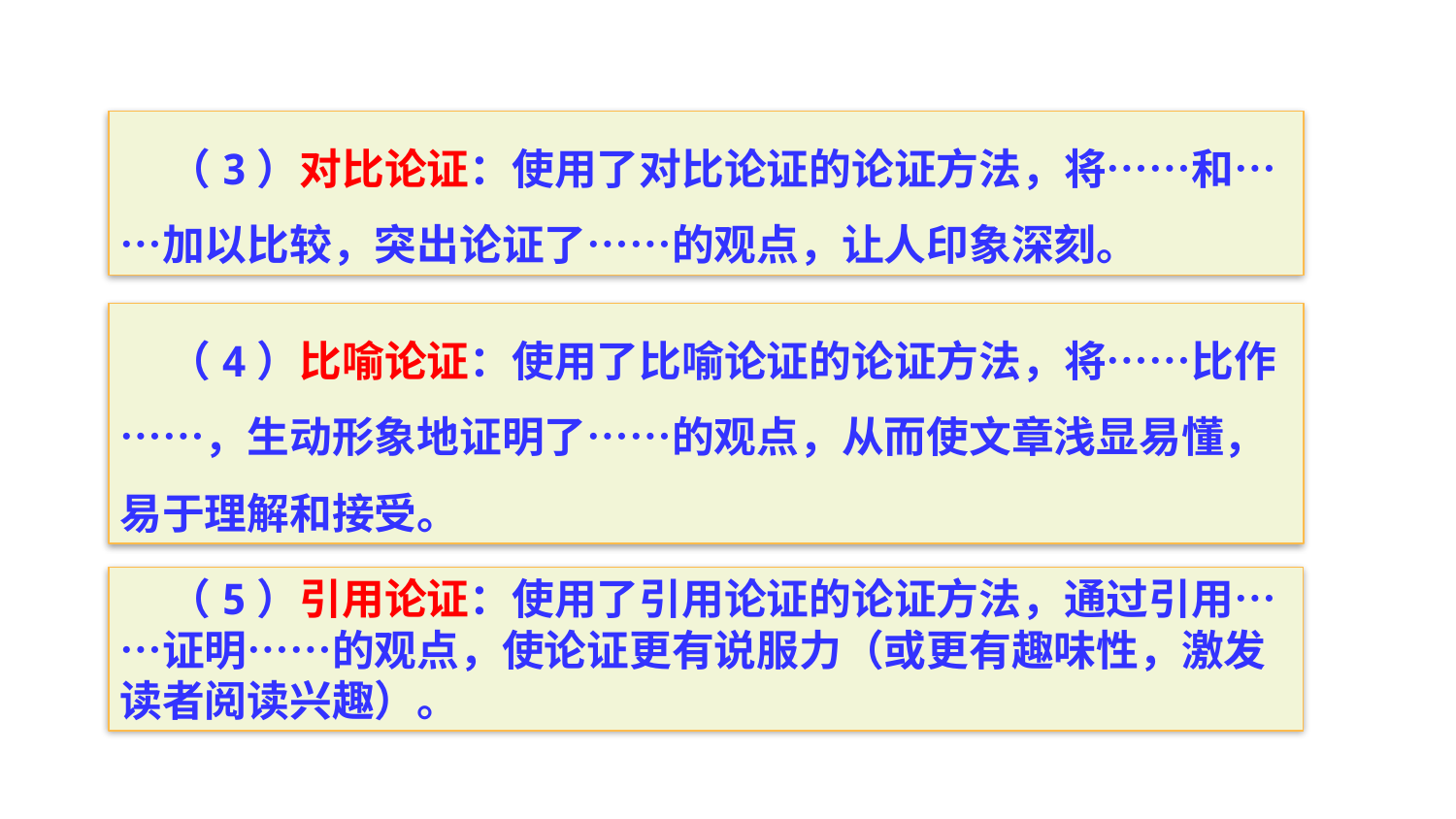

（3）对比论证：使用了对比论证的论证方法，将……和……加以比较，突出论证了……的观点，让人印象深刻。
    （4）比喻论证：使用了比喻论证的论证方法，将……比作……，生动形象地证明了……的观点，从而使文章浅显易懂，易于理解和接受。
    （5）引用论证：使用了引用论证的论证方法，通过引用……证明……的观点，使论证更有说服力（或更有趣味性，激发读者阅读兴趣）。